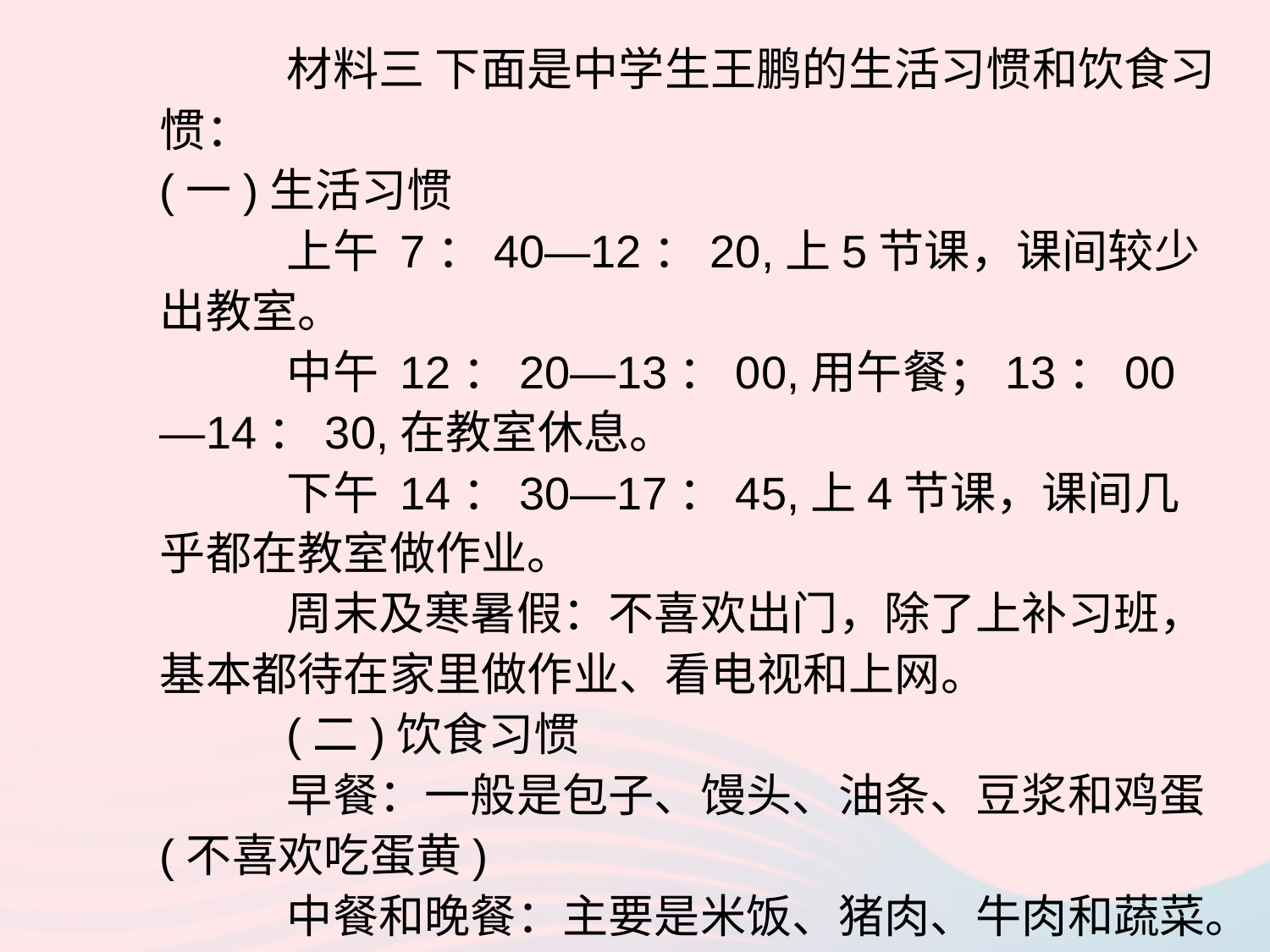

材料三 下面是中学生王鹏的生活习惯和饮食习惯：
(一)生活习惯
	上午 7：40—12：20,上5节课，课间较少出教室。
	中午 12：20—13：00,用午餐；13：00—14：30,在教室休息。
	下午 14：30—17：45,上4节课，课间几乎都在教室做作业。
	周末及寒暑假：不喜欢出门，除了上补习班，基本都待在家里做作业、看电视和上网。
	(二)饮食习惯
	早餐：一般是包子、馒头、油条、豆浆和鸡蛋(不喜欢吃蛋黄)
	中餐和晚餐：主要是米饭、猪肉、牛肉和蔬菜。